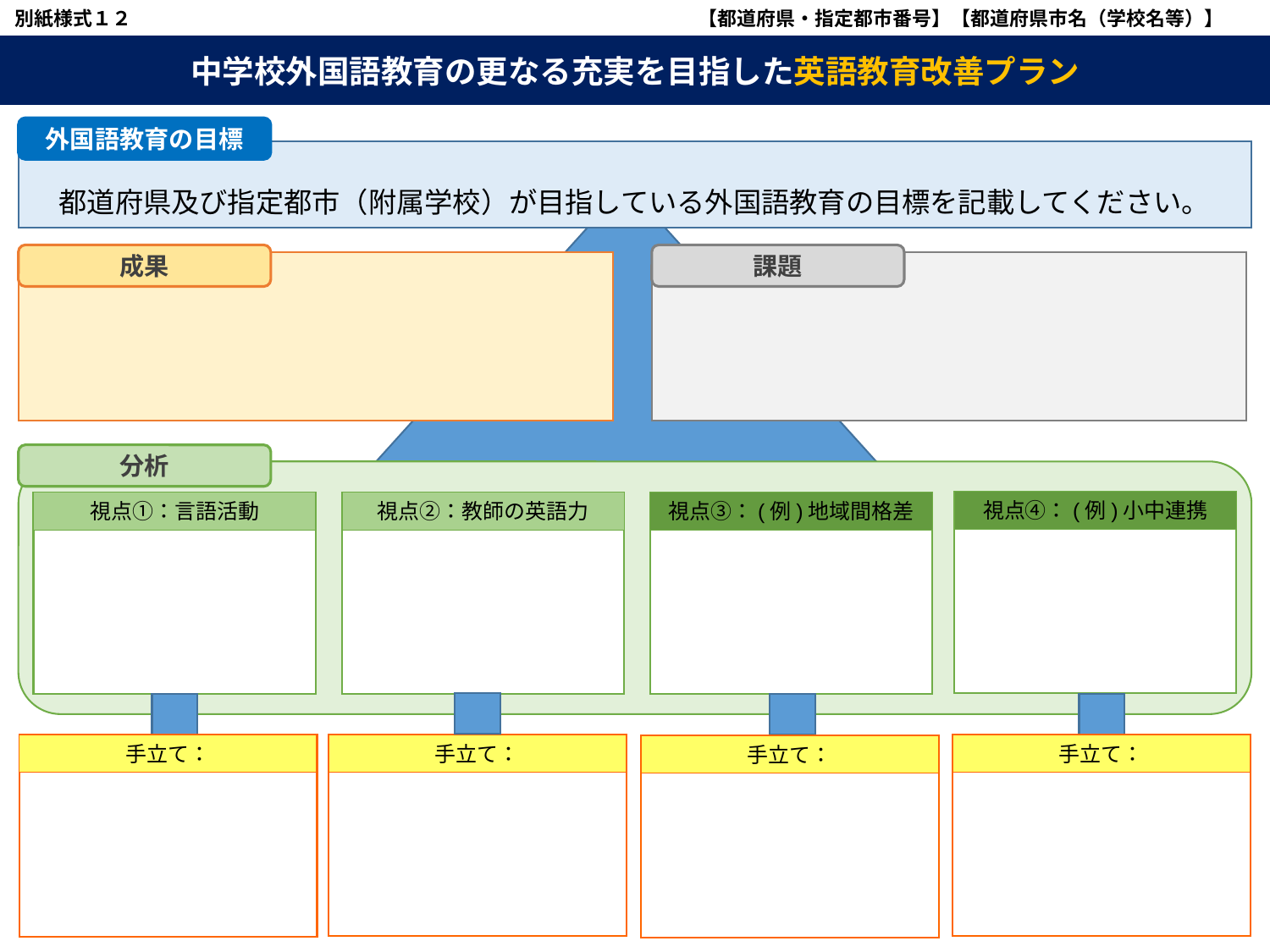

別紙様式１２
【都道府県・指定都市番号】【都道府県市名（学校名等）】
必要に応じて、
■枠の大きさ
■枠の数　等
を変えて作成してください。
【】については、関係する都道府県市（学校）に応じ修正すること。
中学校外国語教育の更なる充実を目指した英語教育改善プラン
外国語教育の目標

　都道府県及び指定都市（附属学校）が目指している外国語教育の目標を記載してください。

昨年度から現時点における成果及び課題を記載してください。
成果

課題

分析

視点①②は必須事項です。
視点③④については、都道府県及び指定都市（附属学校）の状況に合わせて記載ください。

視点④：(例)小中連携

視点①：言語活動

視点②：教師の英語力

視点③：(例)地域間格差

手立て：
分析の視点に応じて、今後の方向性（手立て）をまとめてください。
手立ての数の指定はありません。

手立て：

手立て：

手立て：

手立て：